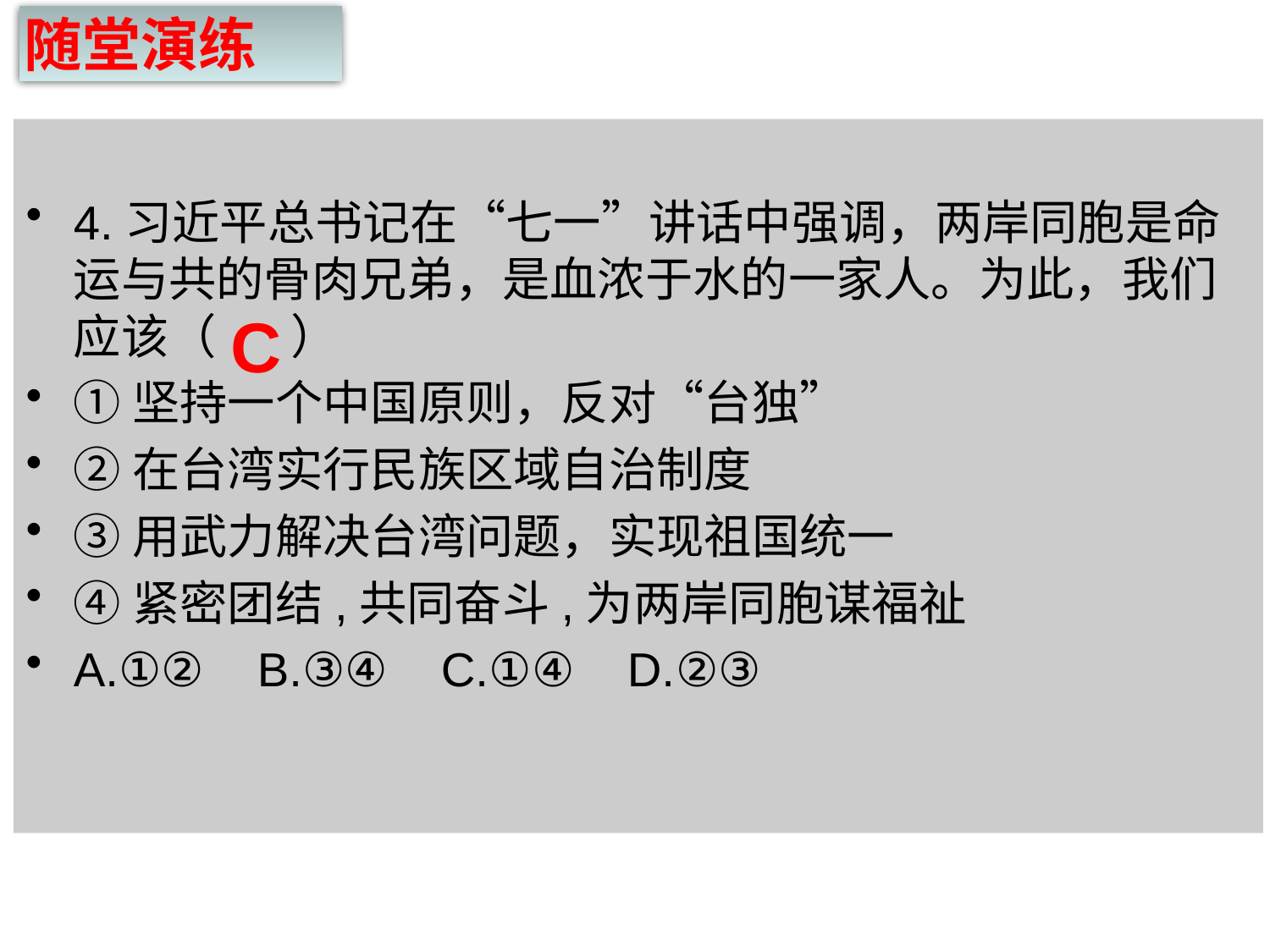

随堂演练

4.习近平总书记在“七一”讲话中强调，两岸同胞是命运与共的骨肉兄弟，是血浓于水的一家人。为此，我们应该（       ）
①坚持一个中国原则，反对“台独”
②在台湾实行民族区域自治制度
③用武力解决台湾问题，实现祖国统一
④紧密团结,共同奋斗,为两岸同胞谋福祉
A.①②    B.③④    C.①④    D.②③
C